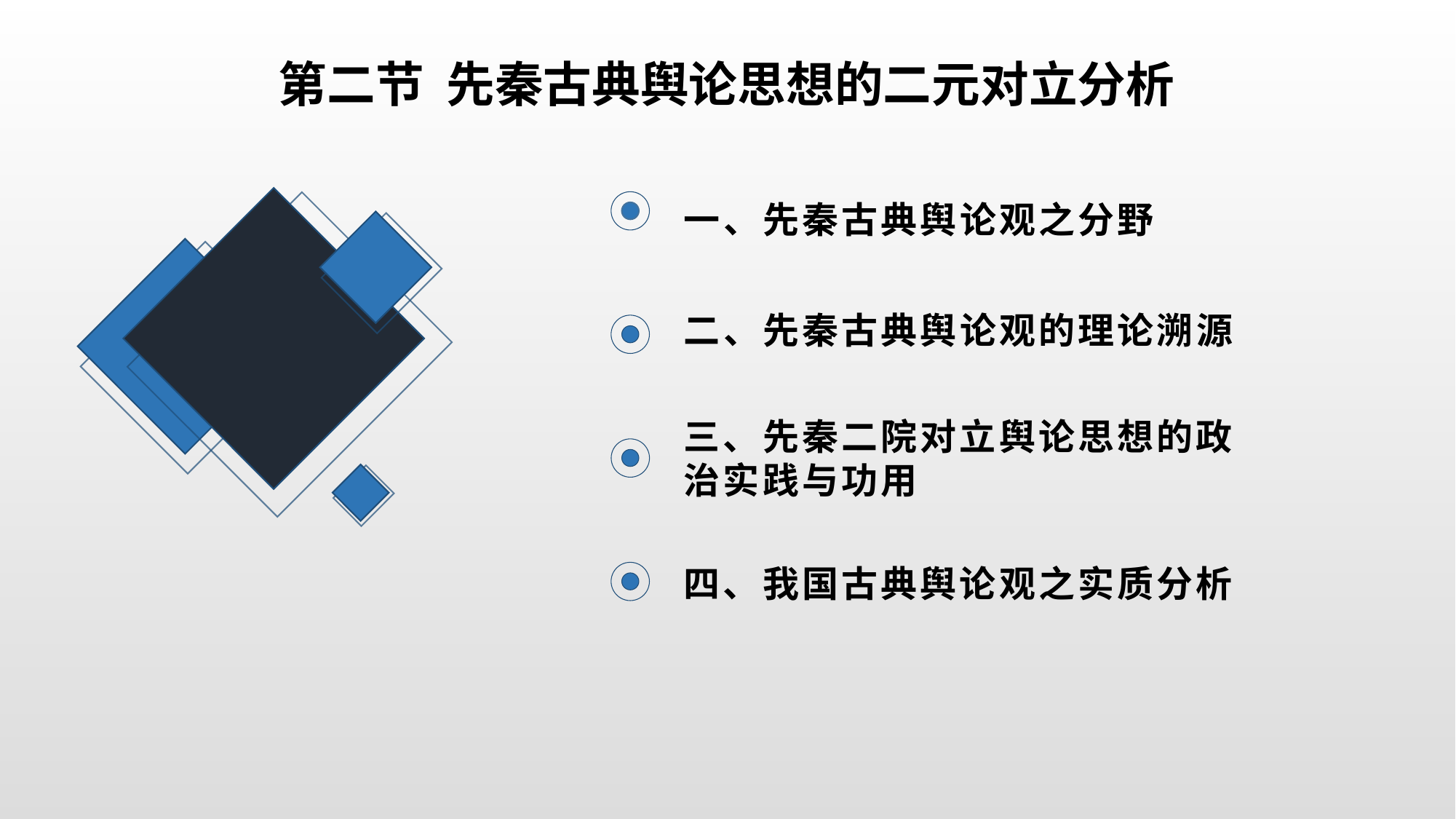

第二节  先秦古典舆论思想的二元对立分析

一、先秦古典舆论观之分野
二、先秦古典舆论观的理论溯源

三、先秦二院对立舆论思想的政治实践与功用

四、我国古典舆论观之实质分析